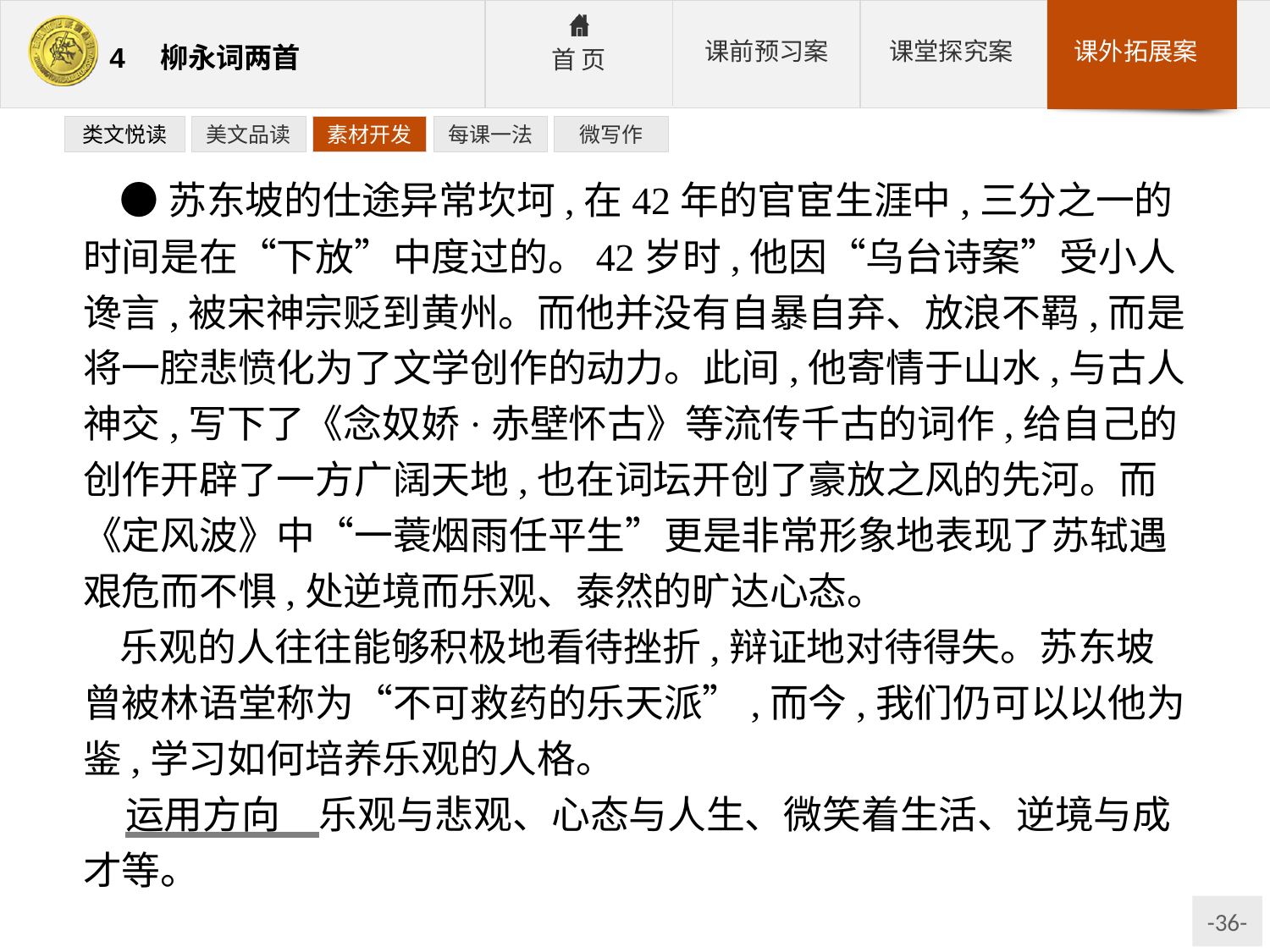

类文悦读
美文品读
素材开发
每课一法
微写作
●苏东坡的仕途异常坎坷,在42年的官宦生涯中,三分之一的时间是在“下放”中度过的。42岁时,他因“乌台诗案”受小人谗言,被宋神宗贬到黄州。而他并没有自暴自弃、放浪不羁,而是将一腔悲愤化为了文学创作的动力。此间,他寄情于山水,与古人神交,写下了《念奴娇·赤壁怀古》等流传千古的词作,给自己的创作开辟了一方广阔天地,也在词坛开创了豪放之风的先河。而《定风波》中“一蓑烟雨任平生”更是非常形象地表现了苏轼遇艰危而不惧,处逆境而乐观、泰然的旷达心态。
乐观的人往往能够积极地看待挫折,辩证地对待得失。苏东坡曾被林语堂称为“不可救药的乐天派”,而今,我们仍可以以他为鉴,学习如何培养乐观的人格。
运用方向　乐观与悲观、心态与人生、微笑着生活、逆境与成才等。